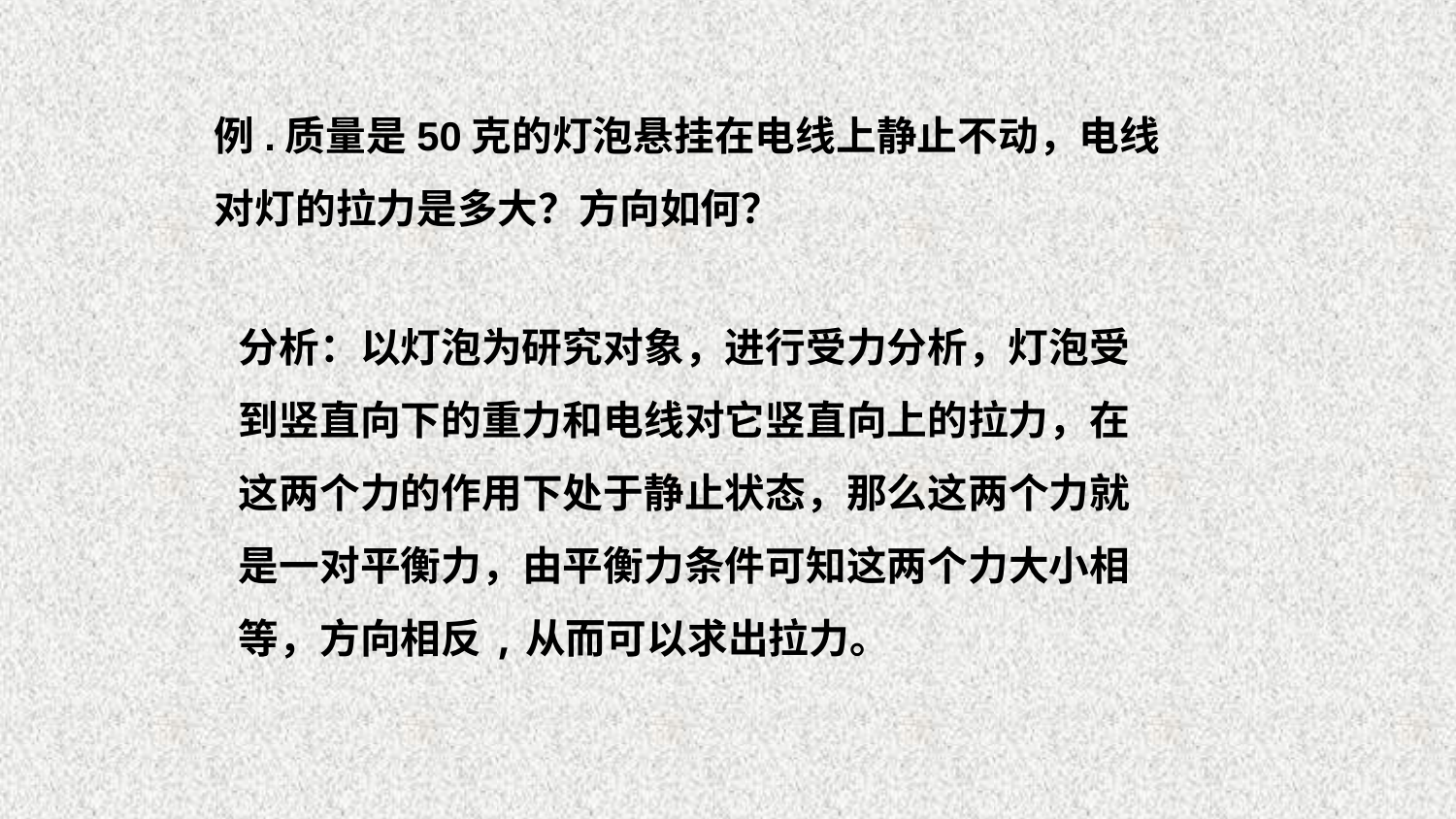

例.质量是50克的灯泡悬挂在电线上静止不动，电线对灯的拉力是多大？方向如何？
分析：以灯泡为研究对象，进行受力分析，灯泡受到竖直向下的重力和电线对它竖直向上的拉力，在这两个力的作用下处于静止状态，那么这两个力就是一对平衡力，由平衡力条件可知这两个力大小相等，方向相反,从而可以求出拉力。